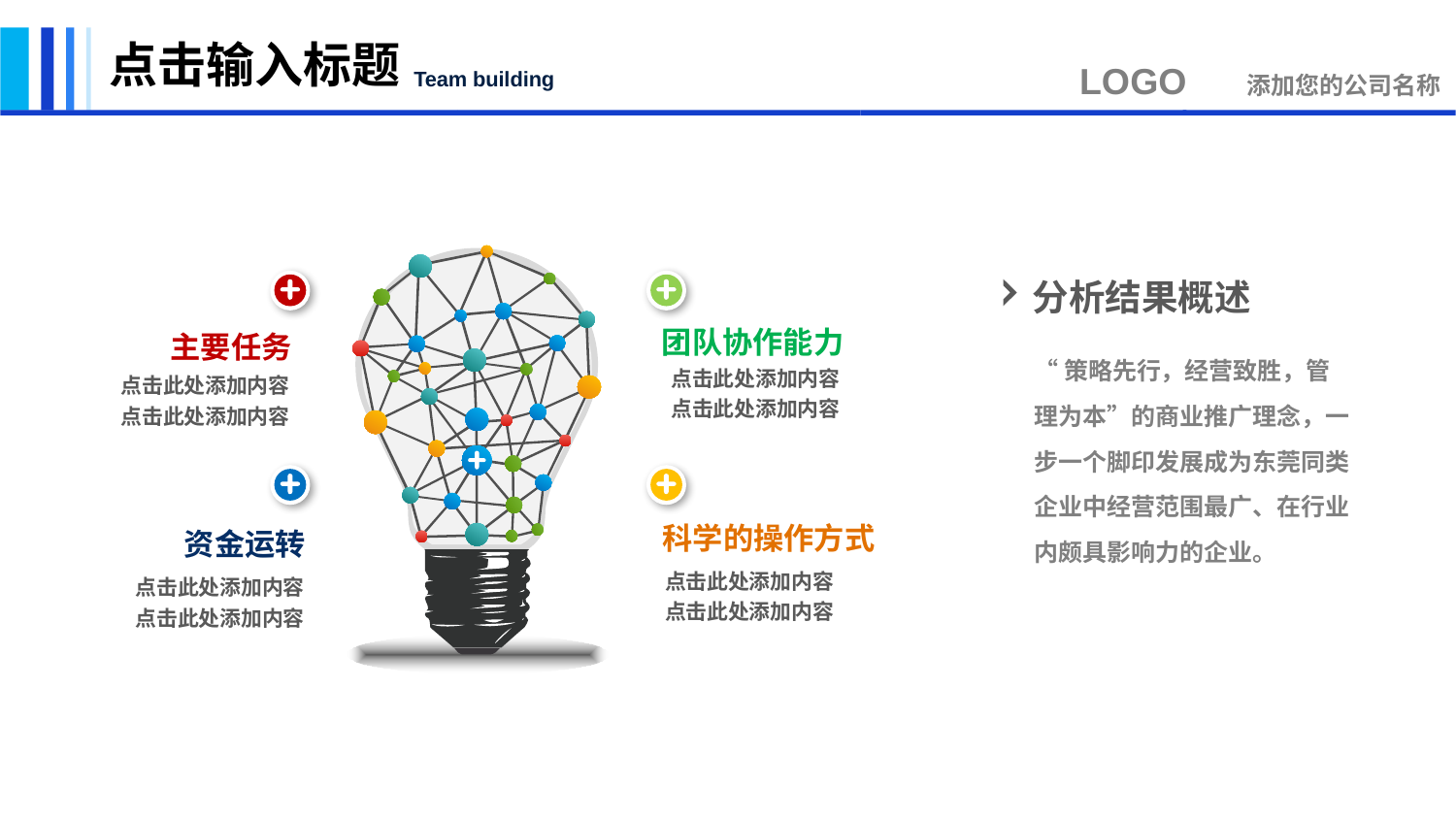

点击输入标题
LOGO     添加您的公司名称
Team building

分析结果概述

团队协作能力
主要任务
“策略先行，经营致胜，管理为本”的商业推广理念，一步一个脚印发展成为东莞同类企业中经营范围最广、在行业内颇具影响力的企业。
点击此处添加内容
点击此处添加内容
点击此处添加内容
点击此处添加内容

科学的操作方式
资金运转
点击此处添加内容
点击此处添加内容
点击此处添加内容
点击此处添加内容